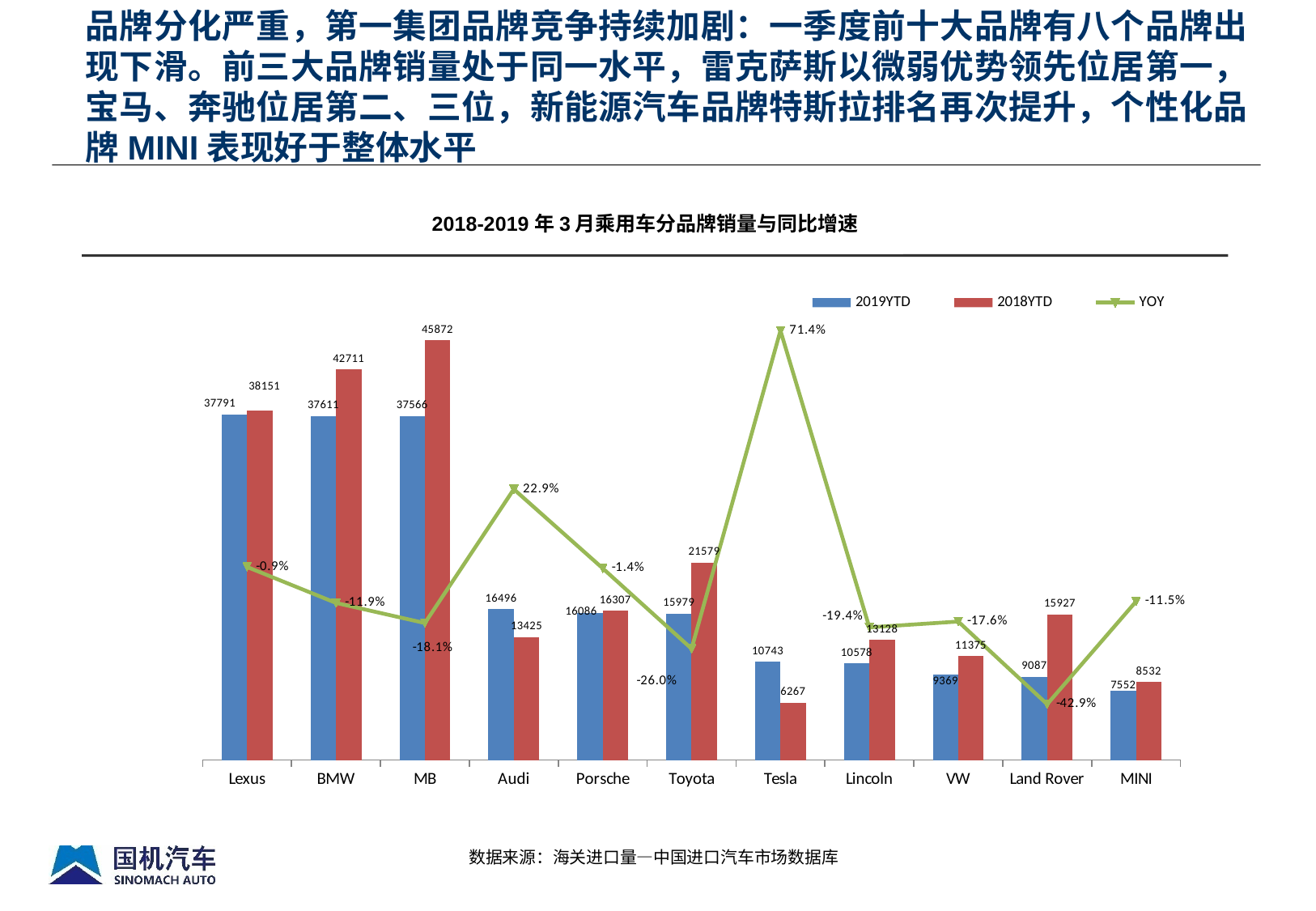

品牌分化严重，第一集团品牌竞争持续加剧：一季度前十大品牌有八个品牌出现下滑。前三大品牌销量处于同一水平，雷克萨斯以微弱优势领先位居第一，宝马、奔驰位居第二、三位，新能源汽车品牌特斯拉排名再次提升，个性化品牌MINI表现好于整体水平
2018-2019年3月乘用车分品牌销量与同比增速

### Chart

| Category | 2019YTD | 2018YTD | YOY |
|---|---|---|---|
| Lexus | 37791.0 | 38151.0 | -0.009436187780136825 |
| BMW | 37611.0 | 42711.0 | -0.11940717847861207 |
| MB | 37566.0 | 45872.0 | -0.18106906173700732 |
| Audi | 16496.0 | 13425.0 | 0.22875232774674115 |
| Porsche | 16086.0 | 16307.0 | -0.013552462132826393 |
| Toyota | 15979.0 | 21579.0 | -0.25951156216692156 |
| Tesla | 10743.0 | 6267.0 | 0.7142173288654858 |
| Lincoln | 10578.0 | 13128.0 | -0.19424131627056673 |
| VW | 9369.0 | 11375.0 | -0.17635164835164835 |
| Land Rover | 9087.0 | 15927.0 | -0.4294594085515163 |
| MINI | 7552.0 | 8532.0 | -0.11486169714017816 |
数据来源：海关进口量—中国进口汽车市场数据库